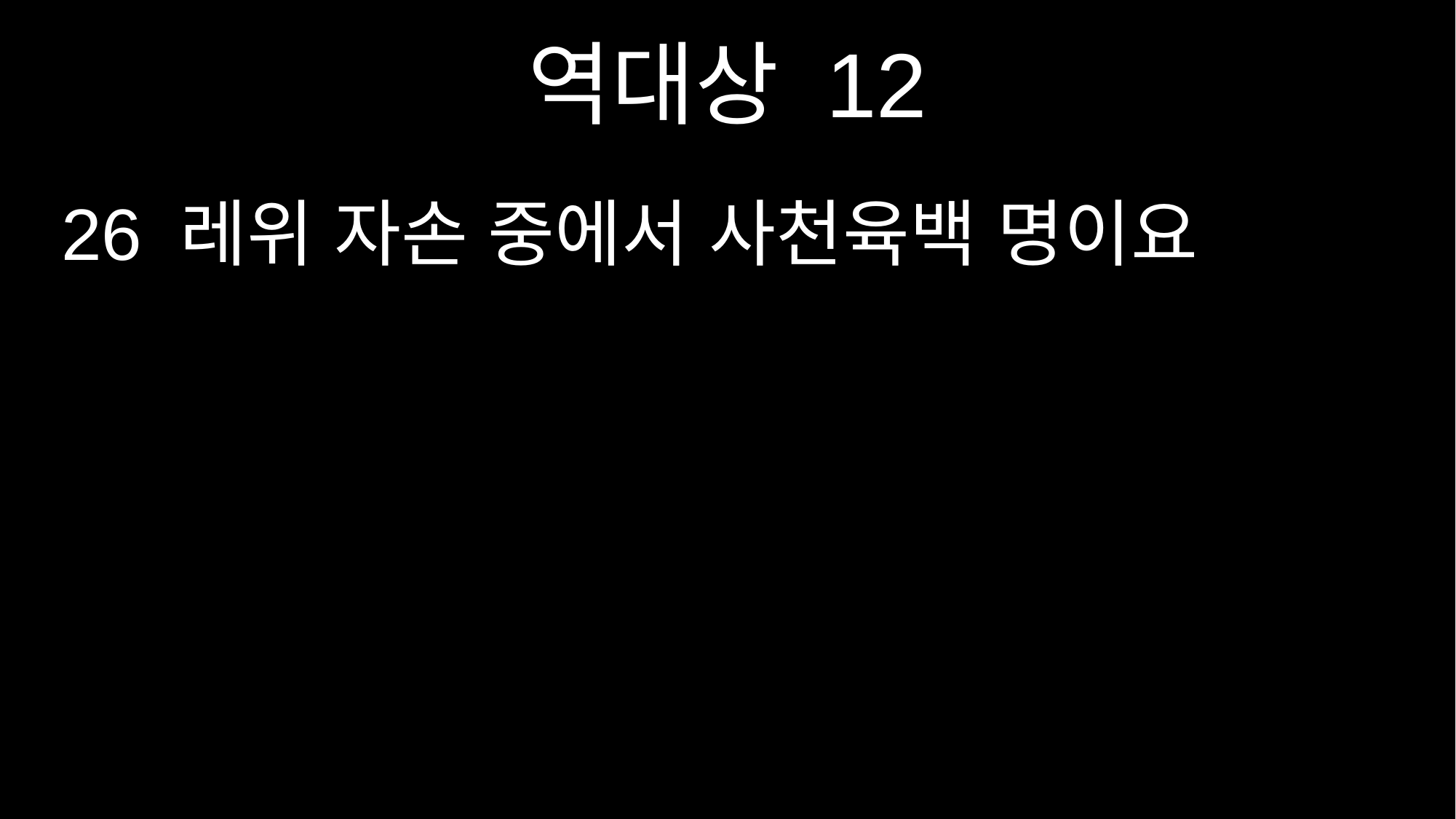

역대상 12
26 레위 자손 중에서 사천육백 명이요